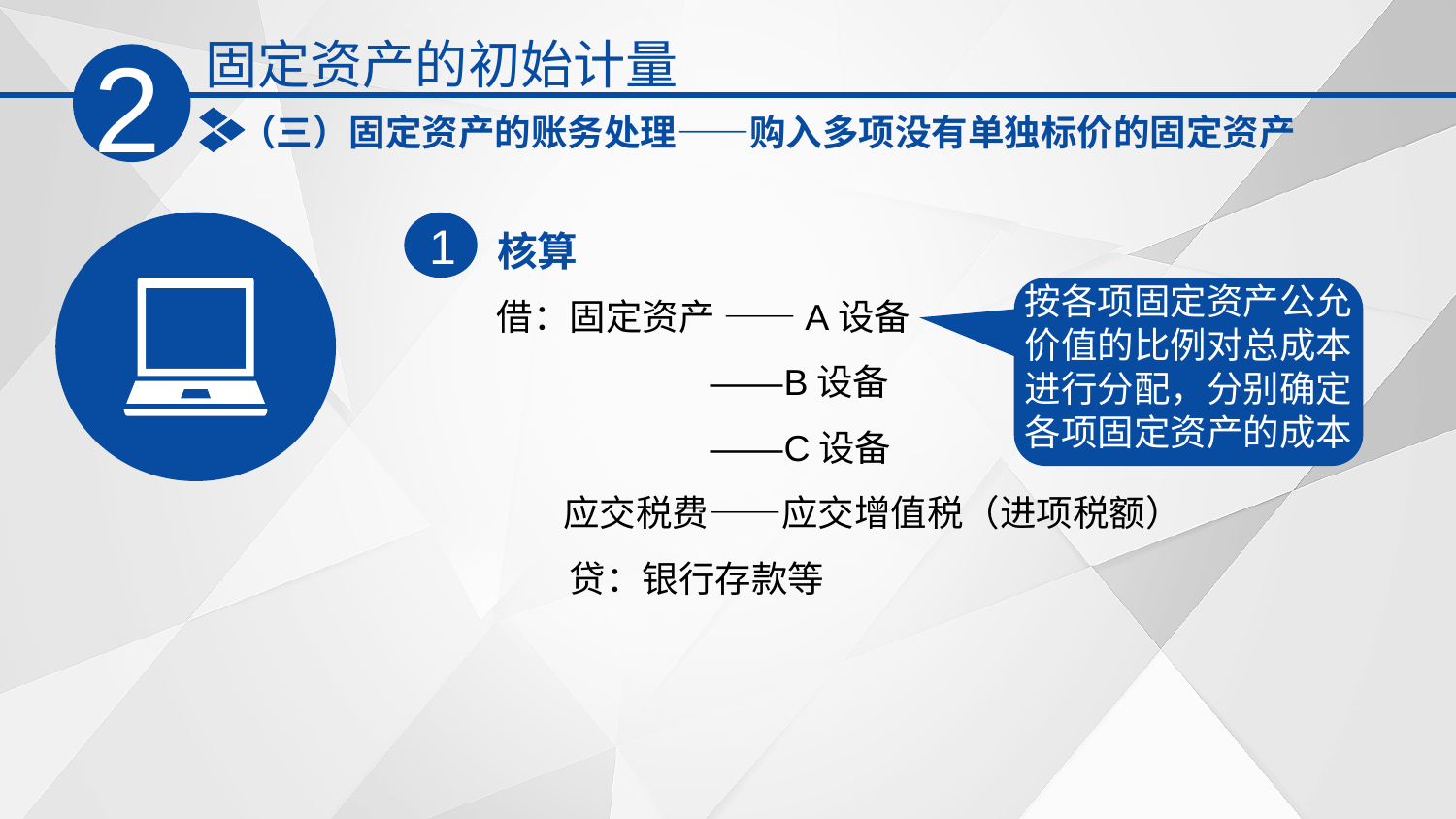

固定资产的初始计量
2

（三）固定资产的账务处理——购入多项没有单独标价的固定资产

核算

1
借：固定资产 ——A设备
                     ——B设备
                     ——C设备
       应交税费——应交增值税（进项税额）
　　贷：银行存款等
按各项固定资产公允价值的比例对总成本进行分配，分别确定各项固定资产的成本